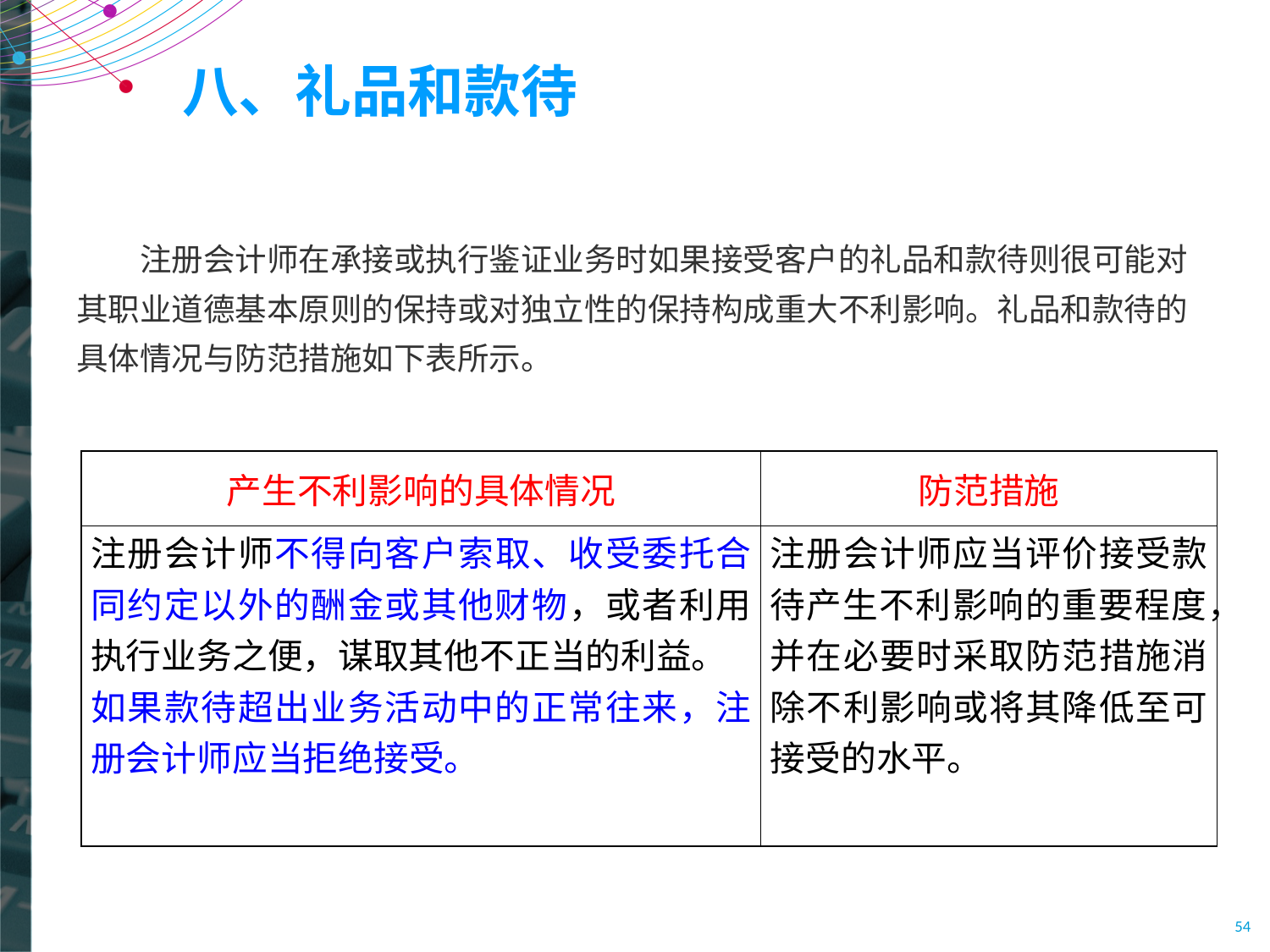

# 八、礼品和款待
注册会计师在承接或执行鉴证业务时如果接受客户的礼品和款待则很可能对其职业道德基本原则的保持或对独立性的保持构成重大不利影响。礼品和款待的具体情况与防范措施如下表所示。

| 产生不利影响的具体情况 | 防范措施 |
| --- | --- |
| 注册会计师不得向客户索取、收受委托合同约定以外的酬金或其他财物，或者利用执行业务之便，谋取其他不正当的利益。 如果款待超出业务活动中的正常往来，注册会计师应当拒绝接受。 | 注册会计师应当评价接受款待产生不利影响的重要程度，并在必要时采取防范措施消除不利影响或将其降低至可接受的水平。 |